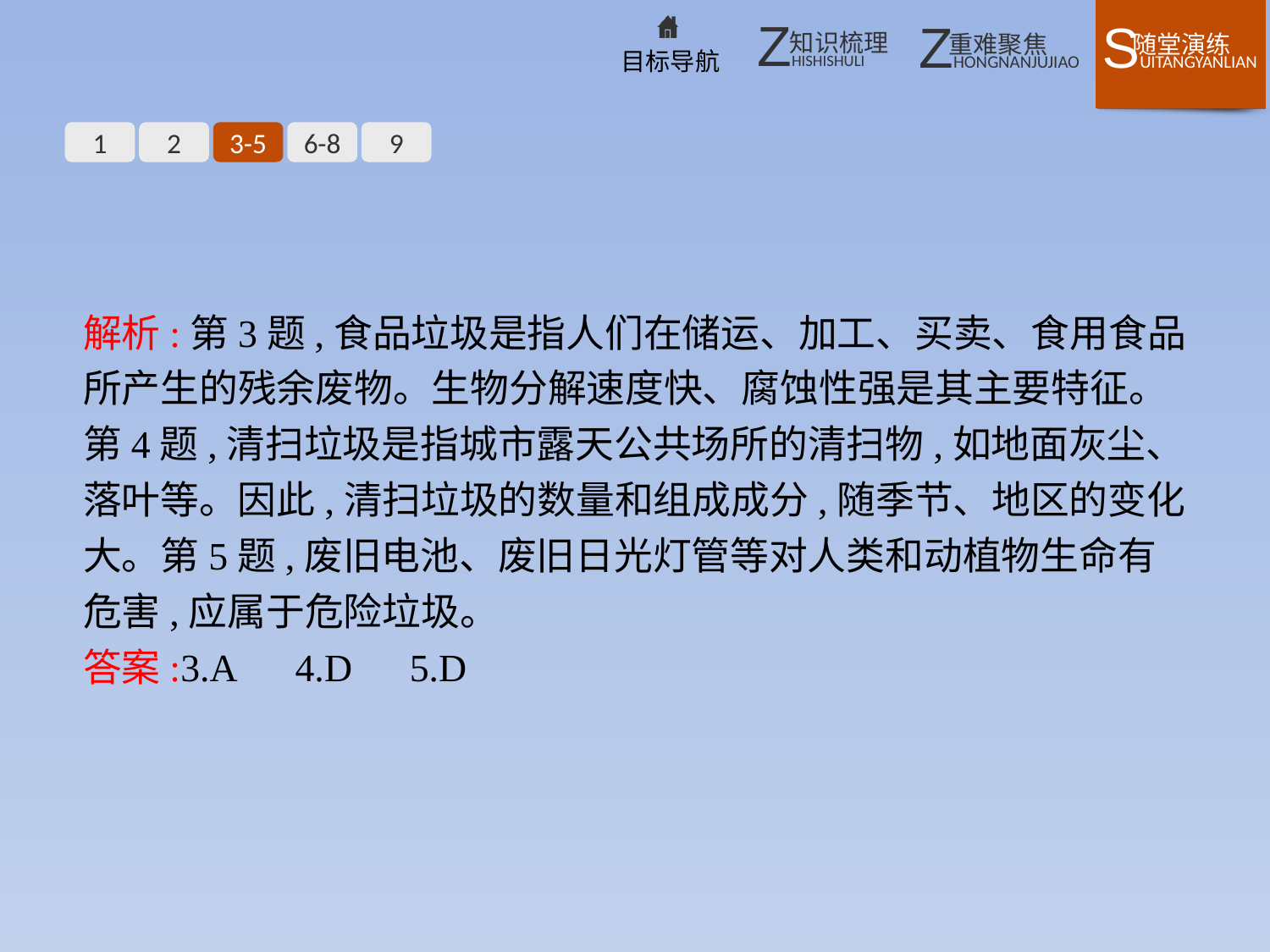

1
2
3-5
6-8
9
解析:第3题,食品垃圾是指人们在储运、加工、买卖、食用食品所产生的残余废物。生物分解速度快、腐蚀性强是其主要特征。第4题,清扫垃圾是指城市露天公共场所的清扫物,如地面灰尘、落叶等。因此,清扫垃圾的数量和组成成分,随季节、地区的变化大。第5题,废旧电池、废旧日光灯管等对人类和动植物生命有危害,应属于危险垃圾。
答案:3.A　4.D　5.D